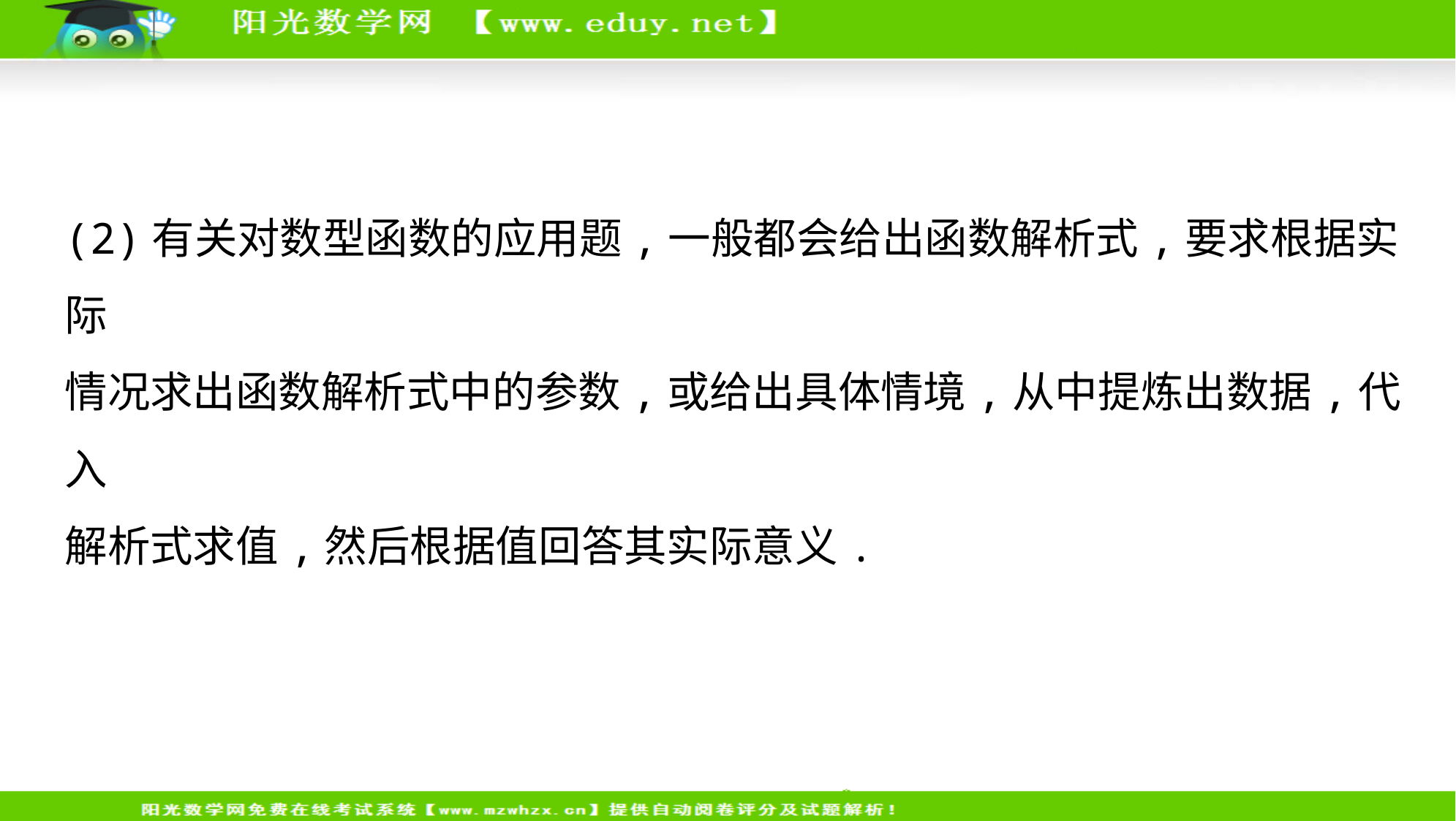

(2)有关对数型函数的应用题,一般都会给出函数解析式,要求根据实际
情况求出函数解析式中的参数,或给出具体情境,从中提炼出数据,代入
解析式求值,然后根据值回答其实际意义.